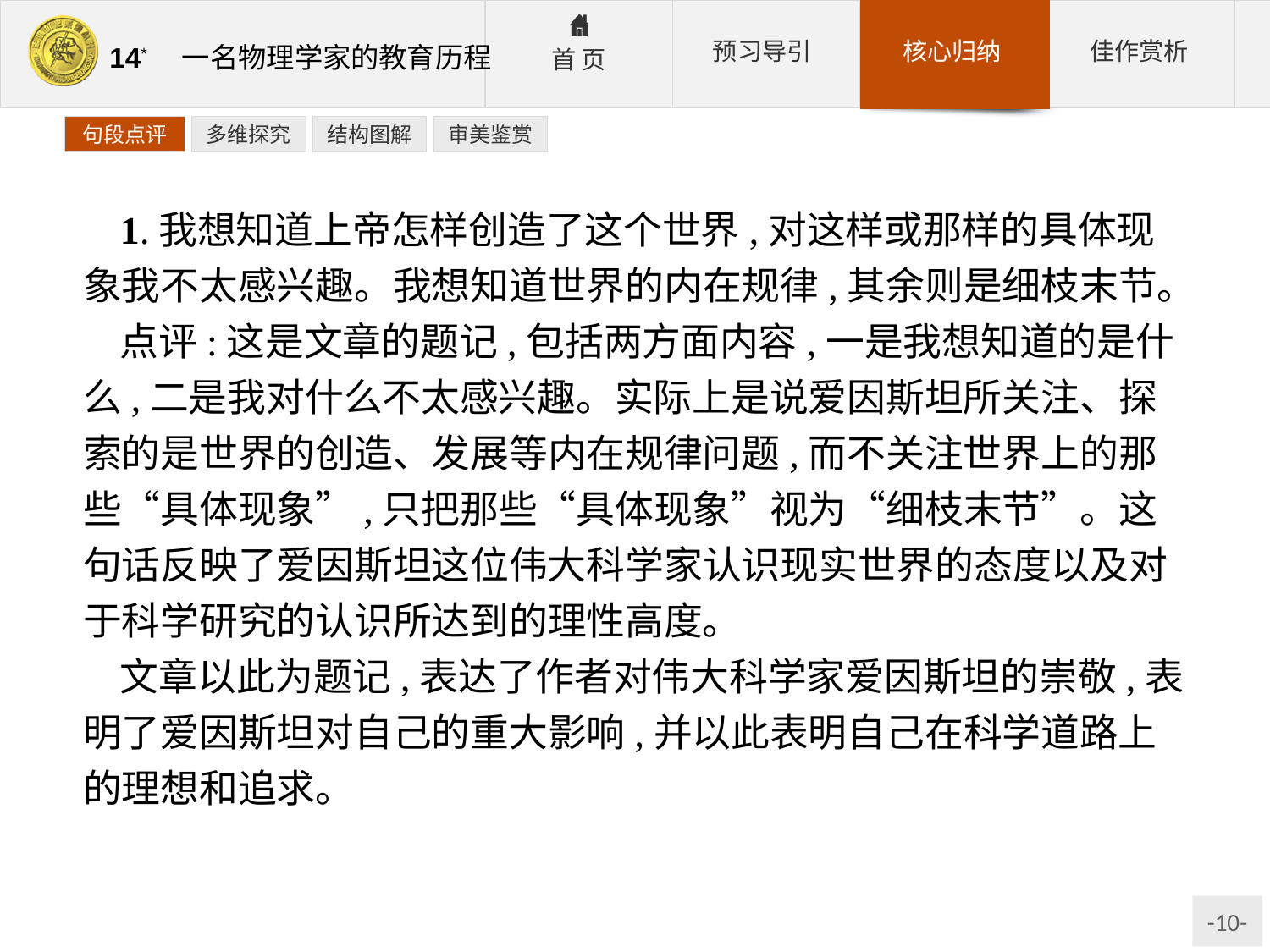

句段点评
多维探究
结构图解
审美鉴赏
1.我想知道上帝怎样创造了这个世界,对这样或那样的具体现象我不太感兴趣。我想知道世界的内在规律,其余则是细枝末节。
点评:这是文章的题记,包括两方面内容,一是我想知道的是什么,二是我对什么不太感兴趣。实际上是说爱因斯坦所关注、探索的是世界的创造、发展等内在规律问题,而不关注世界上的那些“具体现象”,只把那些“具体现象”视为“细枝末节”。这句话反映了爱因斯坦这位伟大科学家认识现实世界的态度以及对于科学研究的认识所达到的理性高度。
文章以此为题记,表达了作者对伟大科学家爱因斯坦的崇敬,表明了爱因斯坦对自己的重大影响,并以此表明自己在科学道路上的理想和追求。